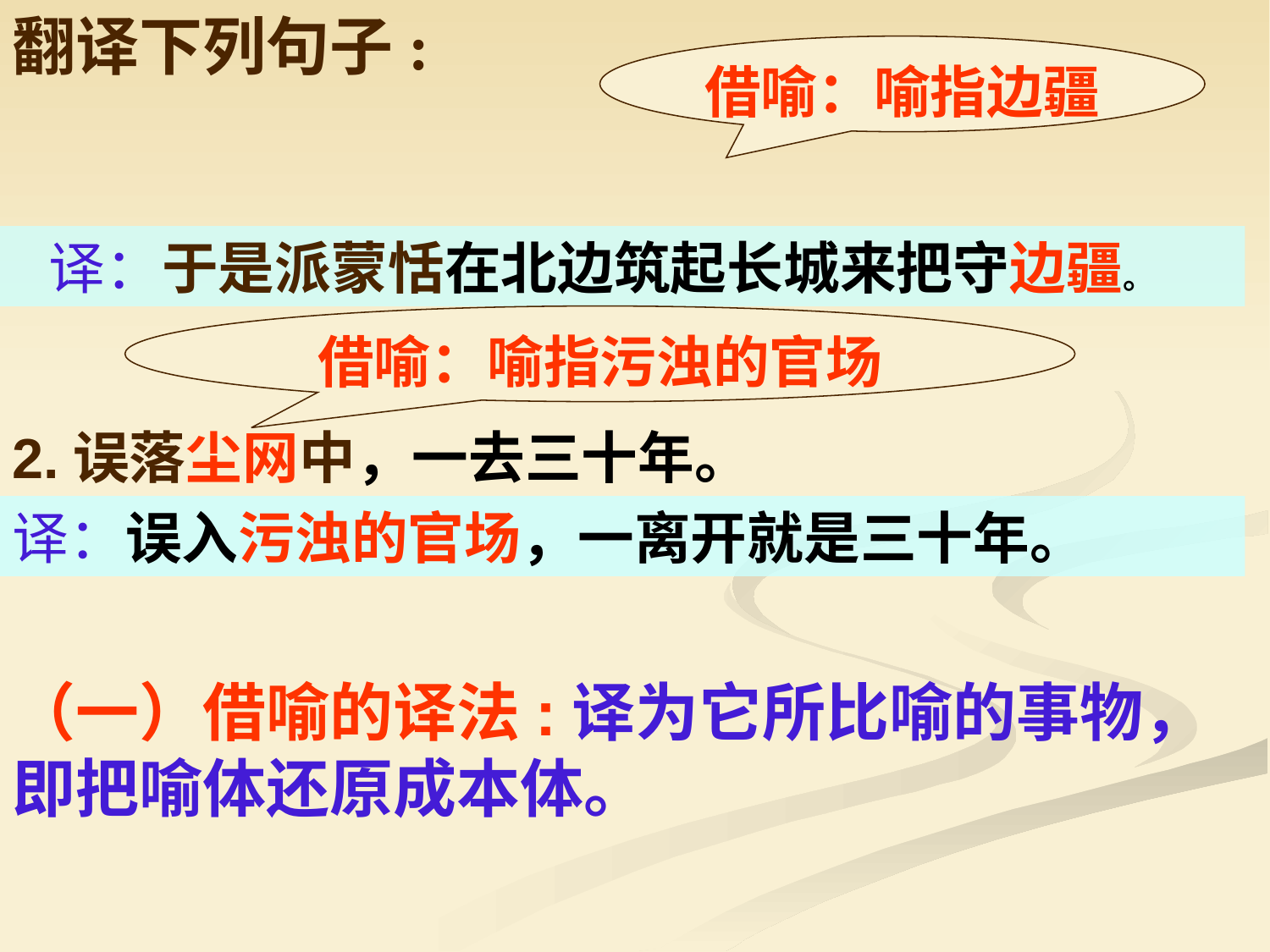

翻译下列句子:
借喻：喻指边疆

    译：于是派蒙恬在北边筑起长城来把守边疆。
借喻：喻指污浊的官场
2.误落尘网中，一去三十年。
译：误入污浊的官场，一离开就是三十年。
（一）借喻的译法:译为它所比喻的事物，即把喻体还原成本体。